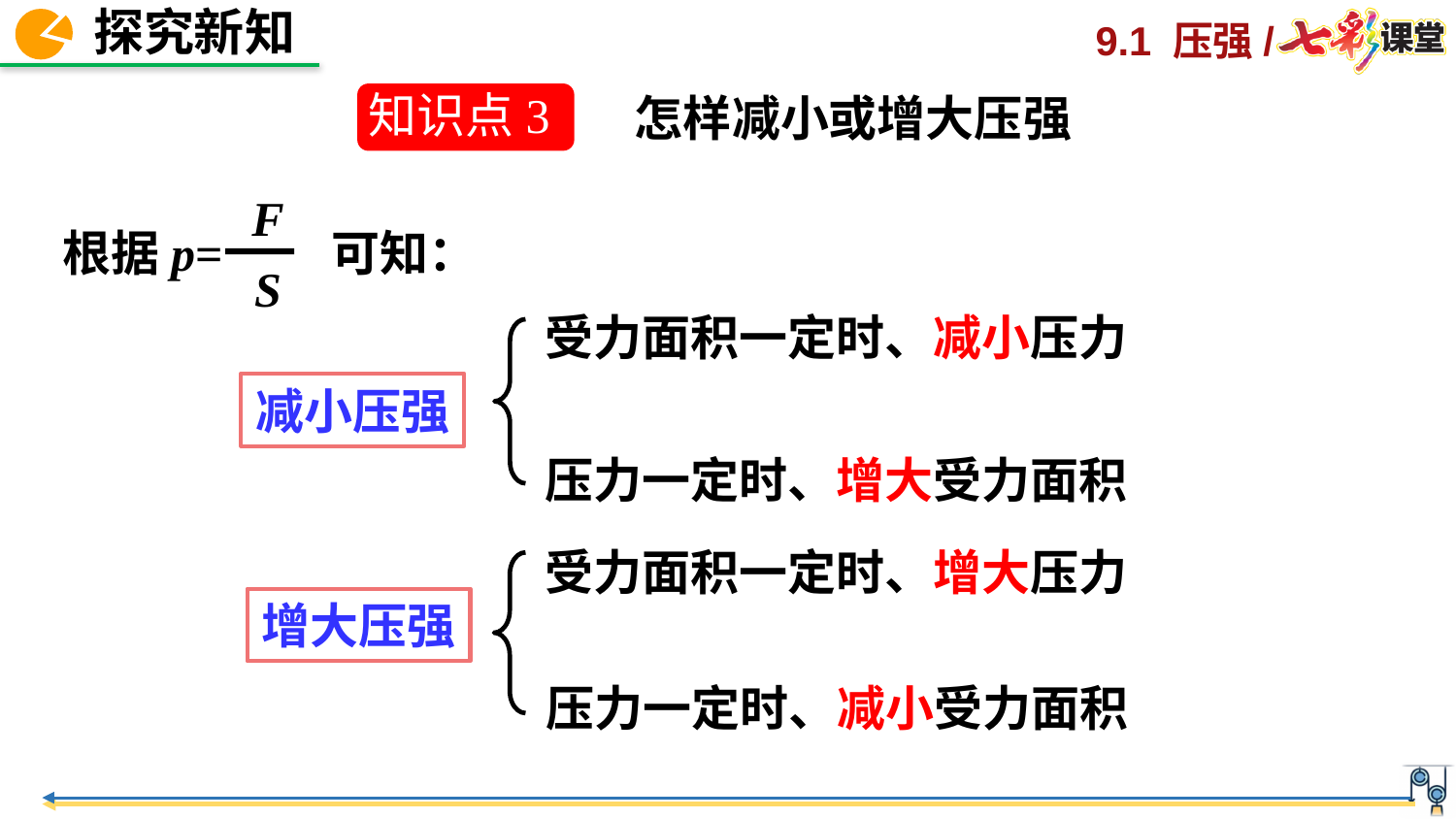

怎样减小或增大压强

知识点3
F
S
 根据p=        可知：

受力面积一定时、减小压力

减小压强
压力一定时、增大受力面积
受力面积一定时、增大压力

增大压强
压力一定时、减小受力面积